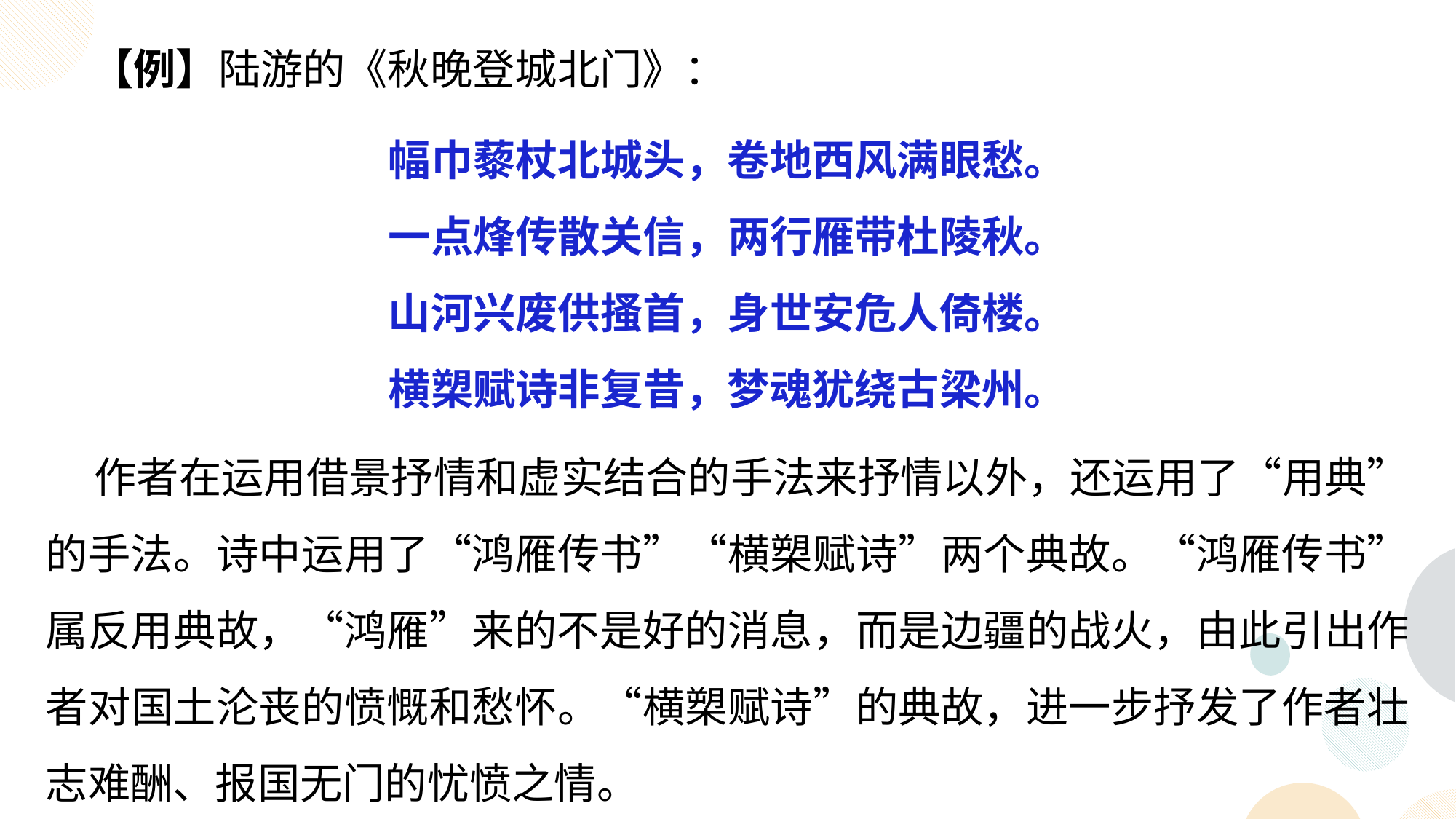

【例】陆游的《秋晚登城北门》：
幅巾藜杖北城头，卷地西风满眼愁。
一点烽传散关信，两行雁带杜陵秋。
山河兴废供搔首，身世安危人倚楼。
横槊赋诗非复昔，梦魂犹绕古梁州。
    作者在运用借景抒情和虚实结合的手法来抒情以外，还运用了“用典”的手法。诗中运用了“鸿雁传书”“横槊赋诗”两个典故。“鸿雁传书”属反用典故，“鸿雁”来的不是好的消息，而是边疆的战火，由此引出作者对国土沦丧的愤慨和愁怀。“横槊赋诗”的典故，进一步抒发了作者壮志难酬、报国无门的忧愤之情。